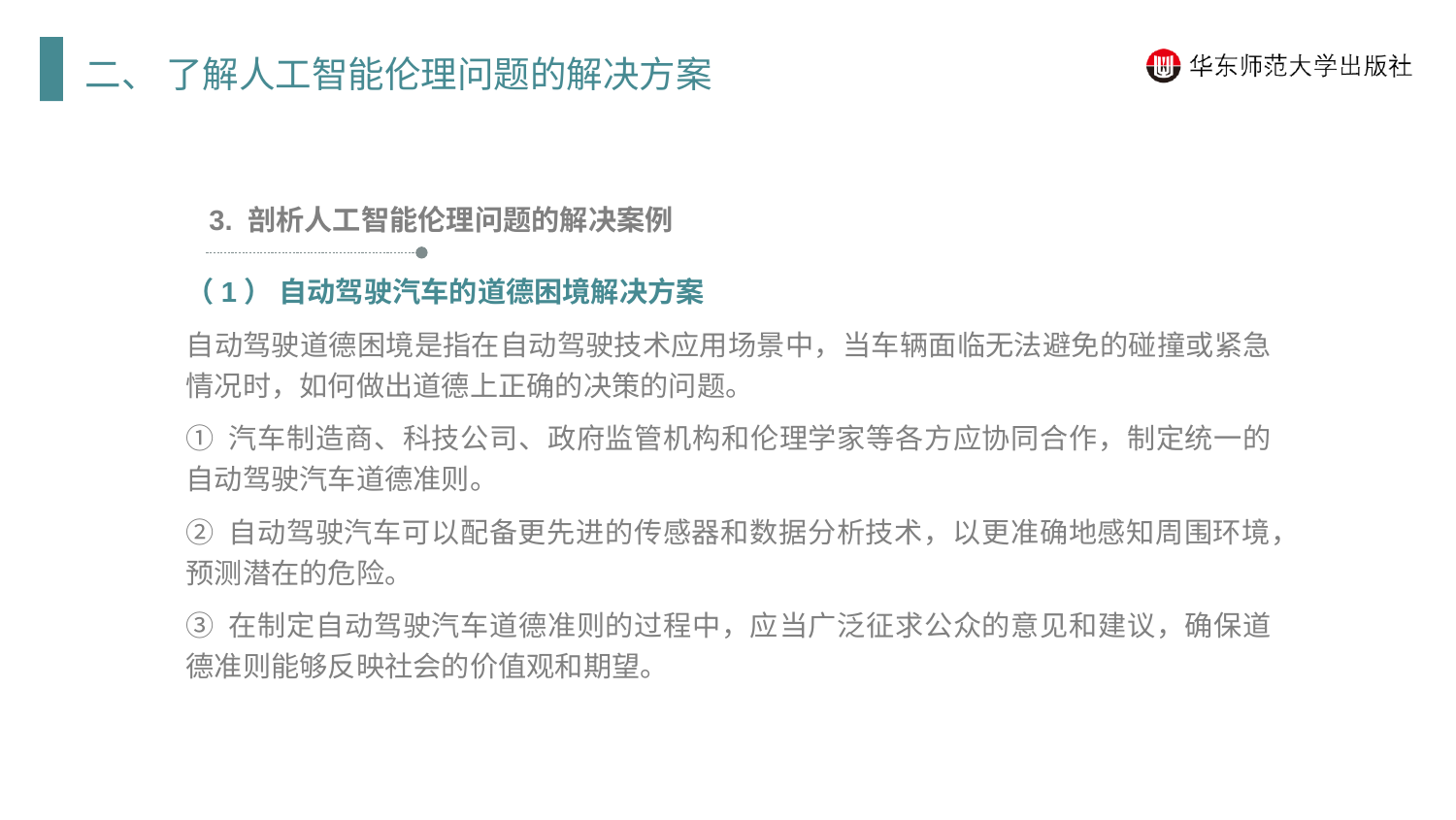

二、 了解人工智能伦理问题的解决方案
3. 剖析人工智能伦理问题的解决案例
（1） 自动驾驶汽车的道德困境解决方案
自动驾驶道德困境是指在自动驾驶技术应用场景中，当车辆面临无法避免的碰撞或紧急情况时，如何做出道德上正确的决策的问题。
① 汽车制造商、科技公司、政府监管机构和伦理学家等各方应协同合作，制定统一的自动驾驶汽车道德准则。
② 自动驾驶汽车可以配备更先进的传感器和数据分析技术，以更准确地感知周围环境，预测潜在的危险。
③ 在制定自动驾驶汽车道德准则的过程中，应当广泛征求公众的意见和建议，确保道德准则能够反映社会的价值观和期望。